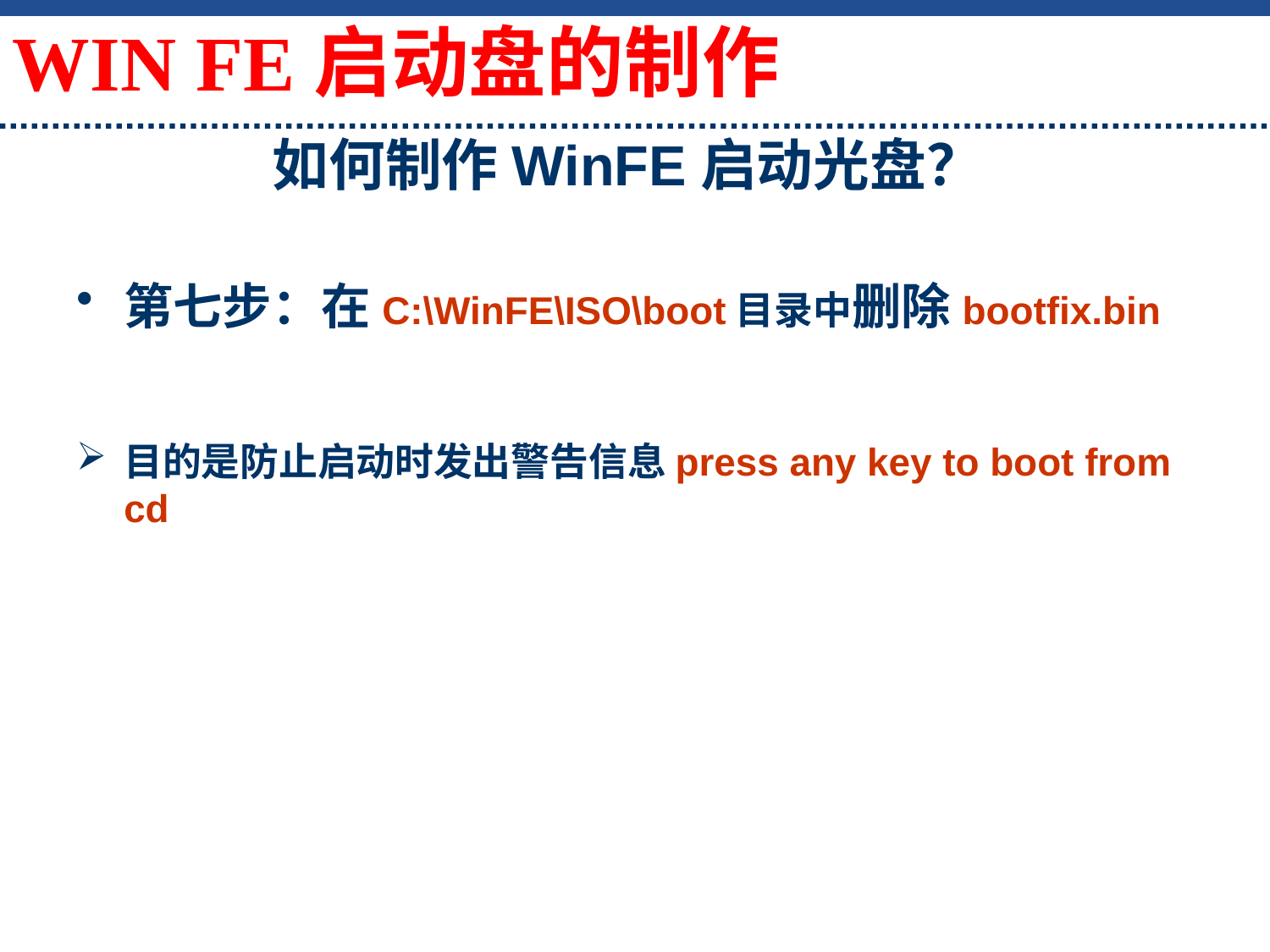

如何制作WinFE启动光盘？
WIN FE启动盘的制作
第七步：在C:\WinFE\ISO\boot目录中删除bootfix.bin

目的是防止启动时发出警告信息press any key to boot from cd